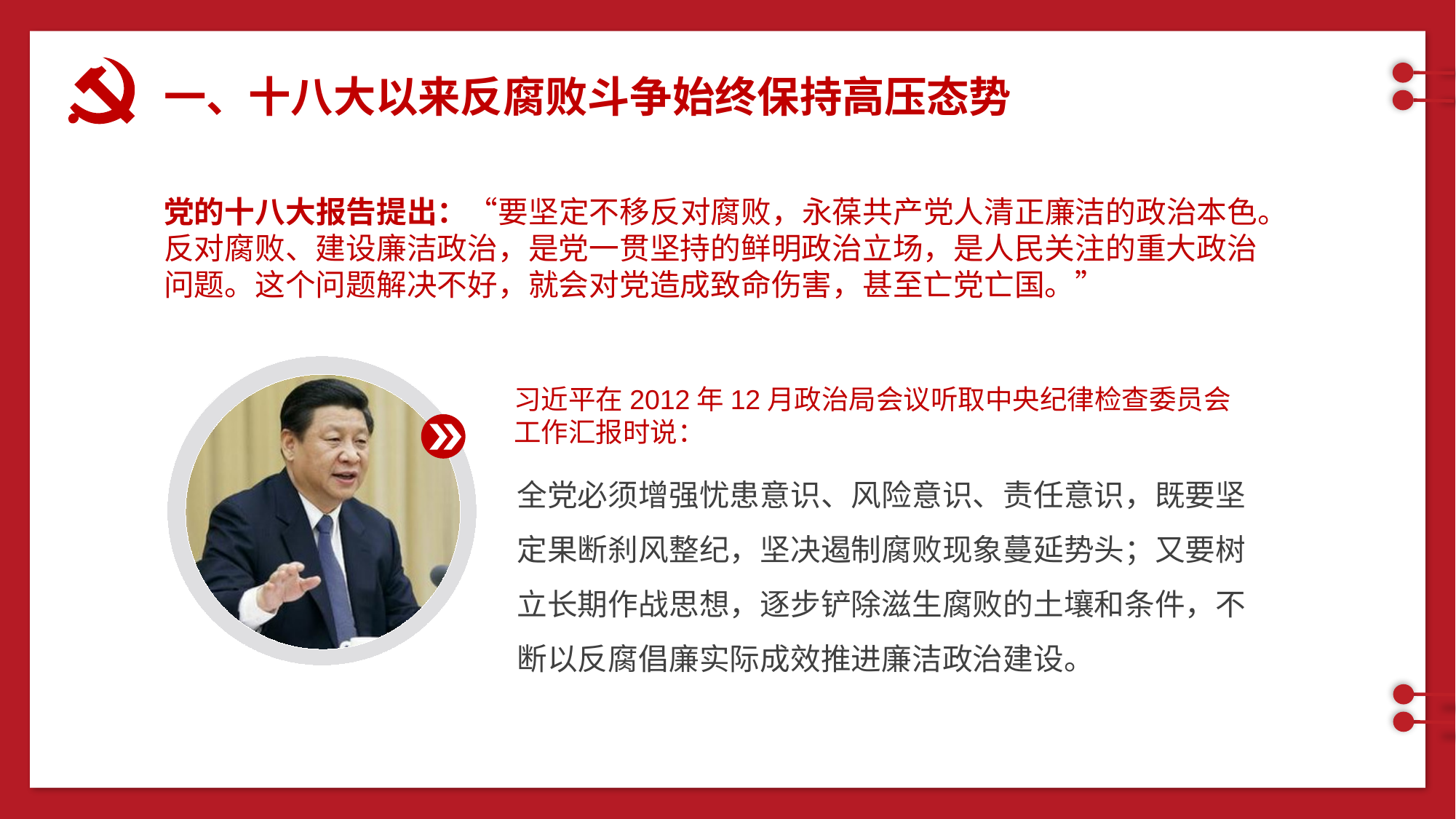

一、十八大以来反腐败斗争始终保持高压态势
党的十八大报告提出：“要坚定不移反对腐败，永葆共产党人清正廉洁的政治本色。反对腐败、建设廉洁政治，是党一贯坚持的鲜明政治立场，是人民关注的重大政治问题。这个问题解决不好，就会对党造成致命伤害，甚至亡党亡国。”

习近平在2012年12月政治局会议听取中央纪律检查委员会工作汇报时说：

全党必须增强忧患意识、风险意识、责任意识，既要坚定果断刹风整纪，坚决遏制腐败现象蔓延势头；又要树立长期作战思想，逐步铲除滋生腐败的土壤和条件，不断以反腐倡廉实际成效推进廉洁政治建设。